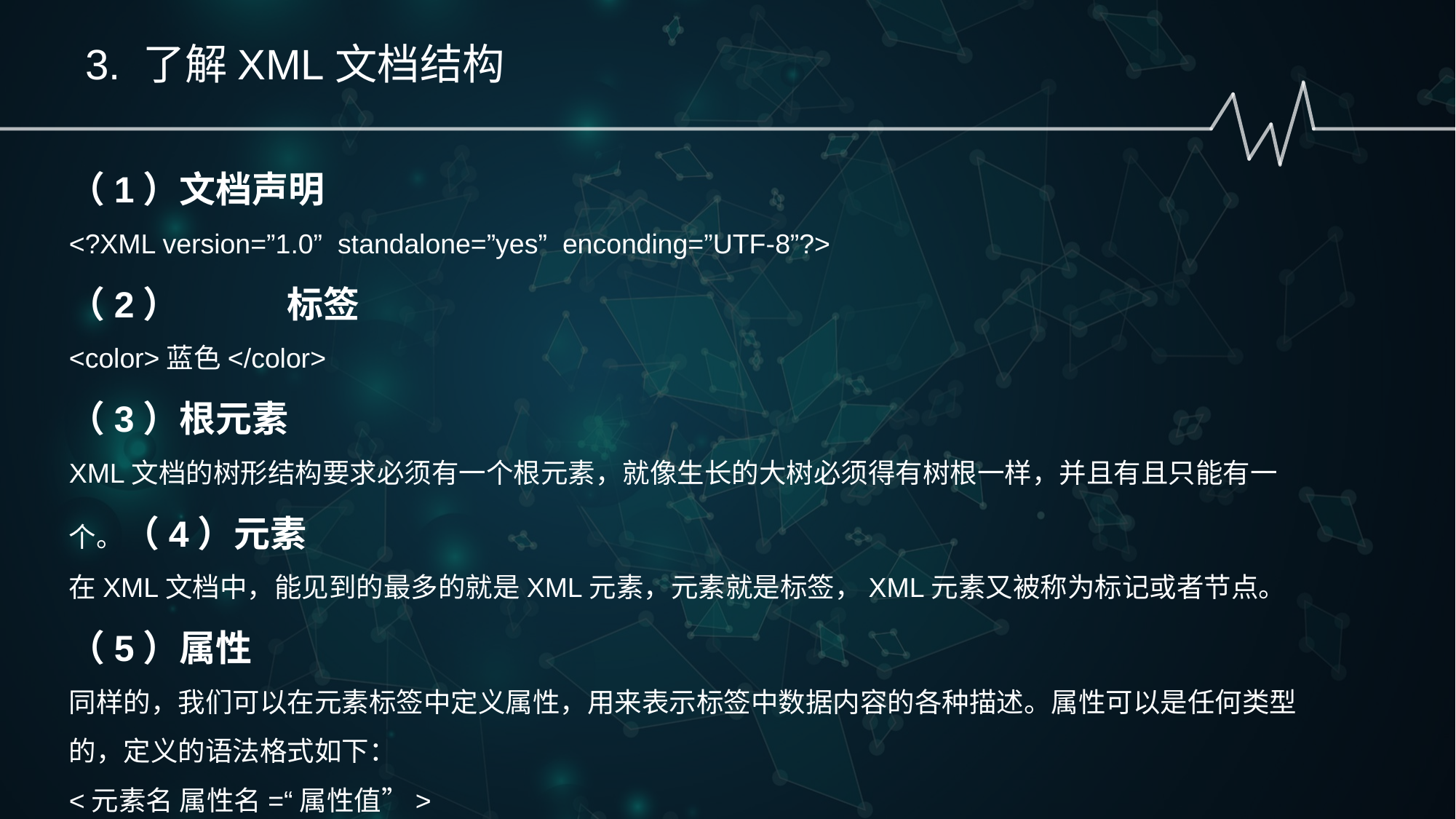

3. 了解XML文档结构
（1）文档声明
<?XML version=”1.0”  standalone=”yes”  enconding=”UTF-8”?>
（2）	标签
<color>蓝色</color>
（3）根元素
XML文档的树形结构要求必须有一个根元素，就像生长的大树必须得有树根一样，并且有且只能有一个。（4）元素
在XML文档中，能见到的最多的就是XML元素，元素就是标签，XML元素又被称为标记或者节点。
（5）属性
同样的，我们可以在元素标签中定义属性，用来表示标签中数据内容的各种描述。属性可以是任何类型的，定义的语法格式如下：
<元素名 属性名=“属性值”>